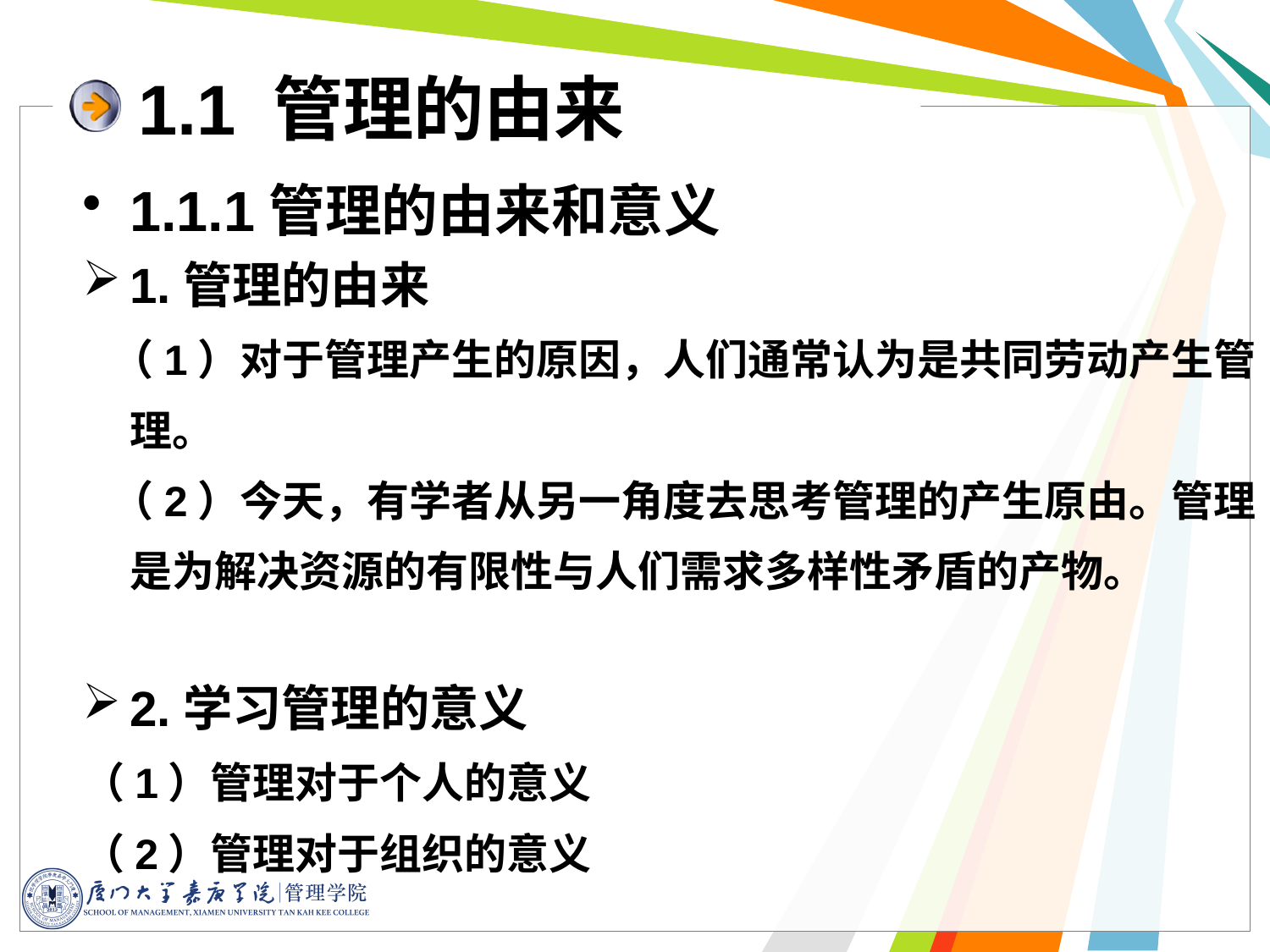

# 1.1 管理的由来
1.1.1管理的由来和意义
1.管理的由来
  （1）对于管理产生的原因，人们通常认为是共同劳动产生管理。
  （2）今天，有学者从另一角度去思考管理的产生原由。管理是为解决资源的有限性与人们需求多样性矛盾的产物。

2.学习管理的意义
（1）管理对于个人的意义
（2）管理对于组织的意义